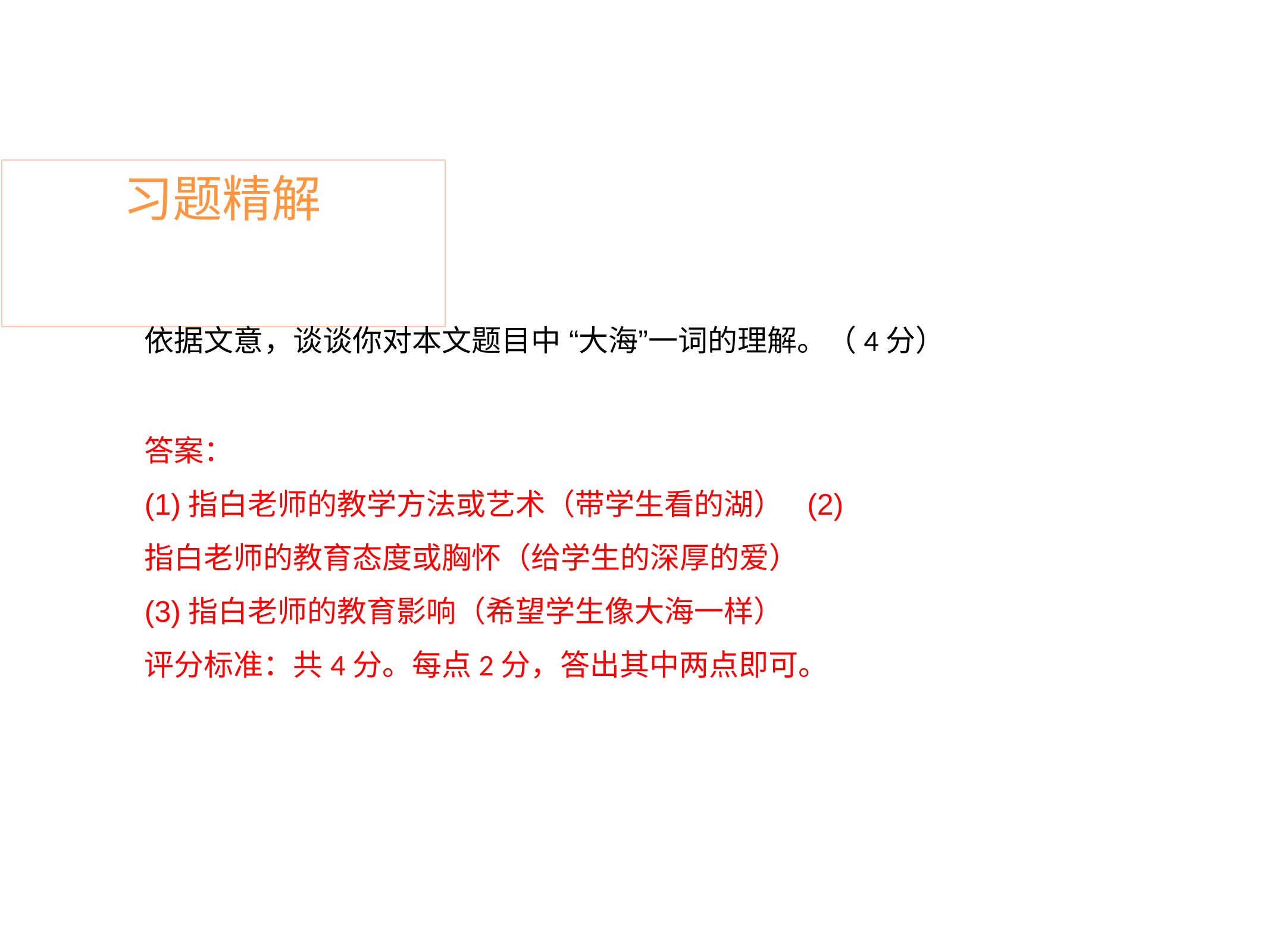

# 习题精解
依据文意，谈谈你对本文题目中 “大海”一词的理解。（4分）

答案：
(1)指白老师的教学方法或艺术（带学生看的湖）  (2)指白老师的教育态度或胸怀（给学生的深厚的爱）  (3)指白老师的教育影响（希望学生像大海一样）
评分标准：共4分。每点2分，答出其中两点即可。